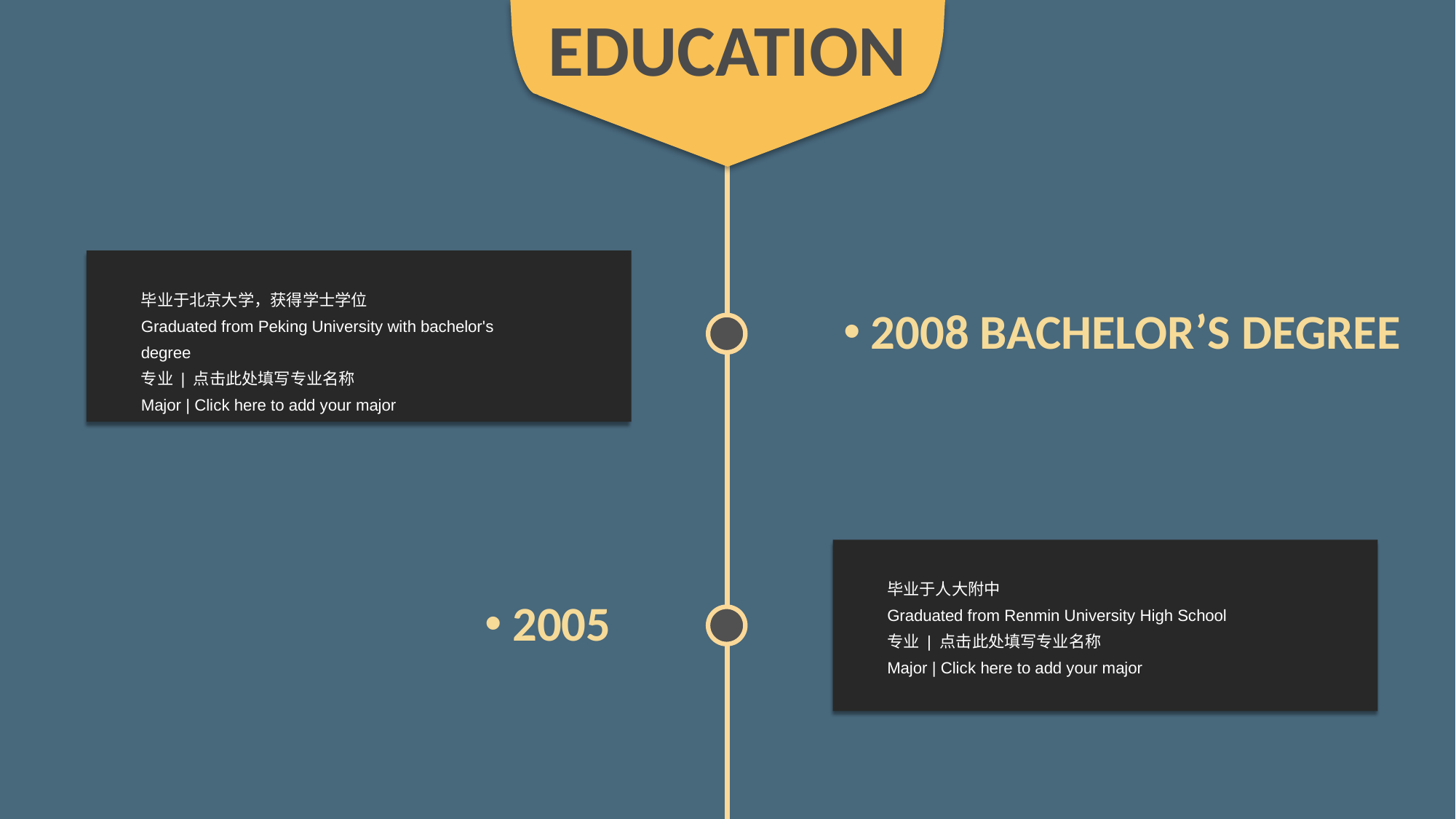

EDUCATION

毕业于北京大学，获得学士学位
Graduated from Peking University with bachelor's degree
专业 | 点击此处填写专业名称
Major | Click here to add your major
2008 BACHELOR’S DEGREE

毕业于人大附中
Graduated from Renmin University High School
专业 | 点击此处填写专业名称
Major | Click here to add your major
2005